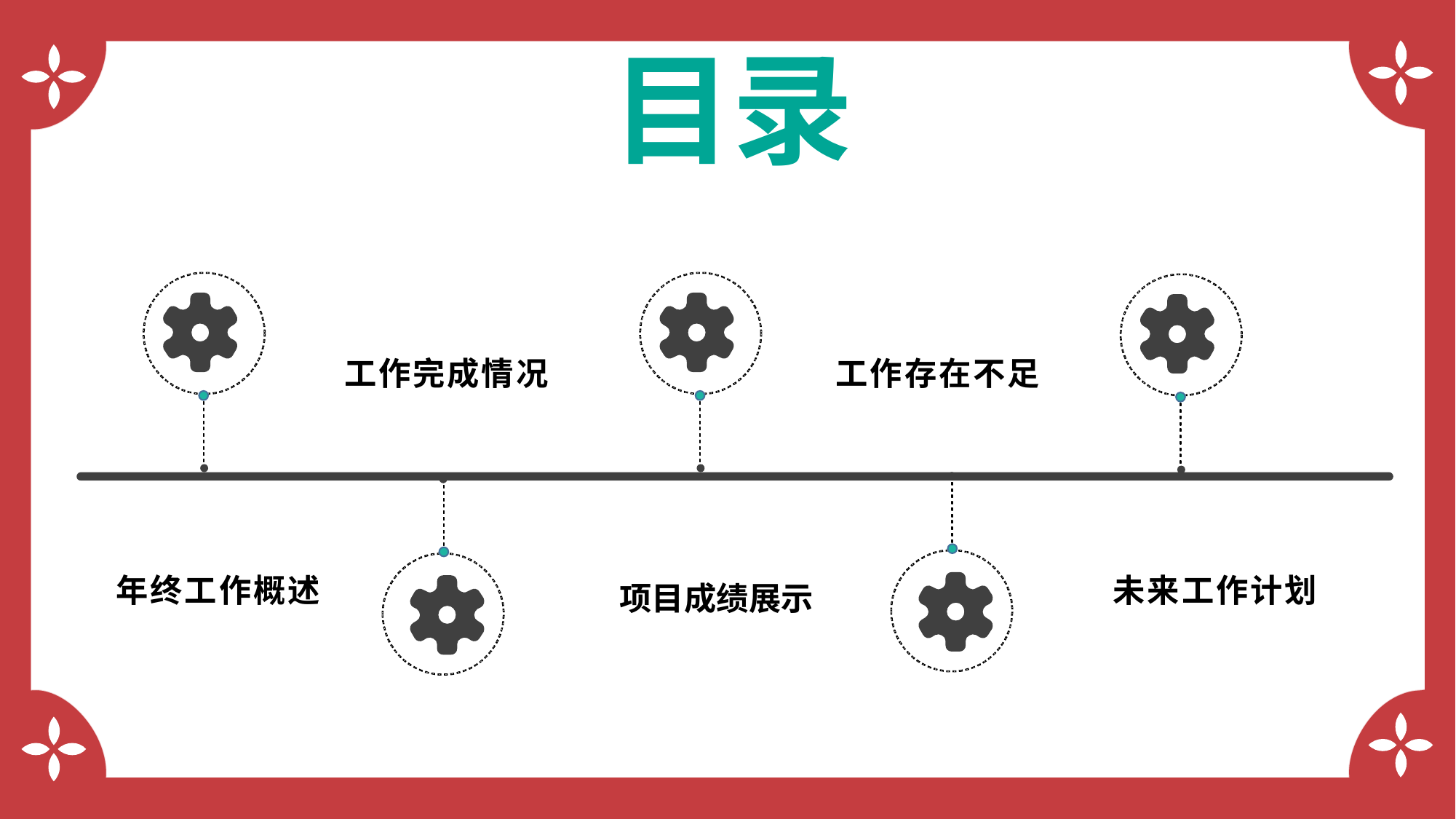

目录

工作完成情况
工作存在不足

  项目成绩展示
年终工作概述
未来工作计划
2014